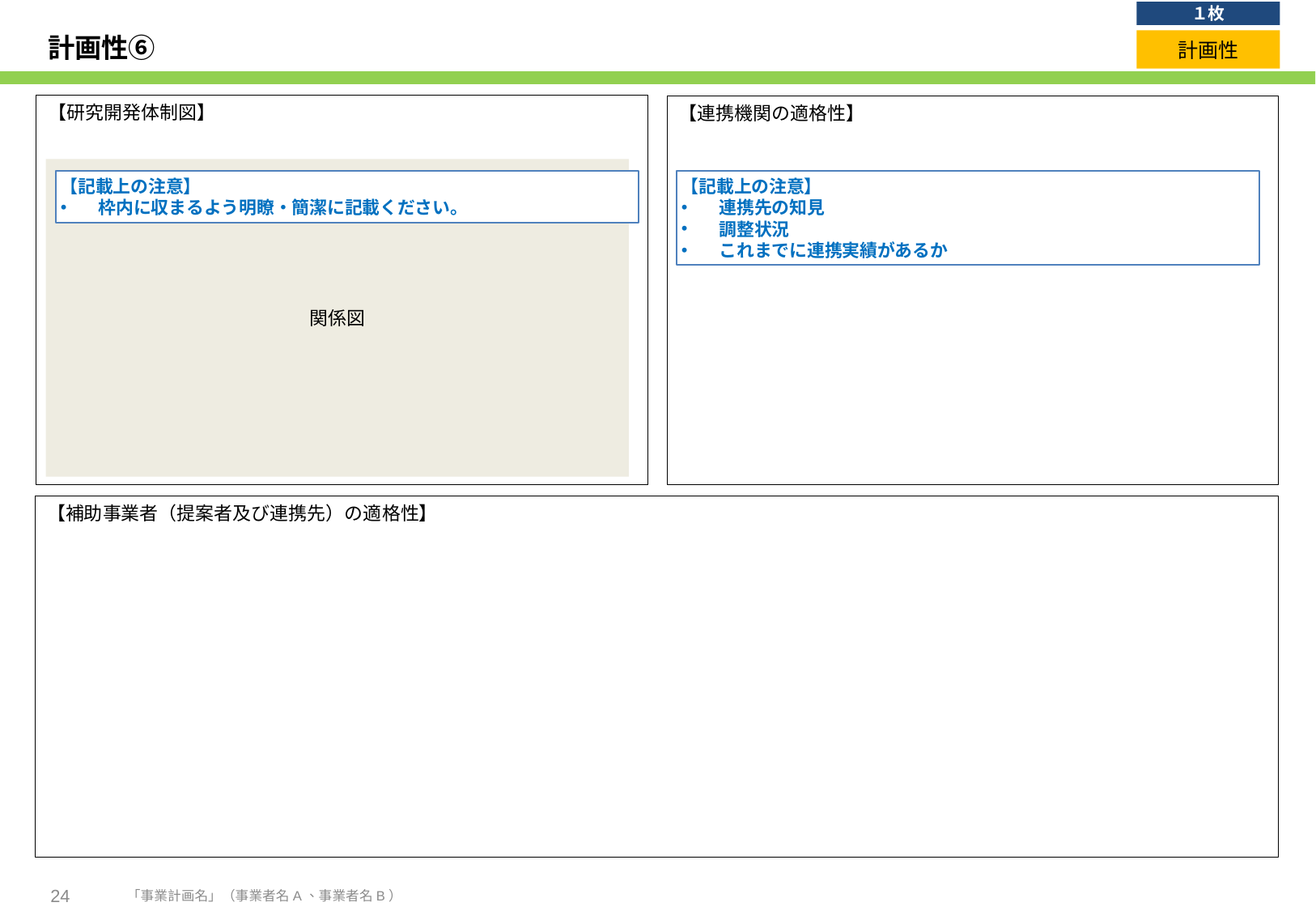

１枚
# 計画性⑥
計画性
【研究開発体制図】
【連携機関の適格性】
関係図
【記載上の注意】
枠内に収まるよう明瞭・簡潔に記載ください。
【記載上の注意】
連携先の知見
調整状況
これまでに連携実績があるか
【補助事業者（提案者及び連携先）の適格性】
24
「事業計画名」（事業者名A、事業者名B）